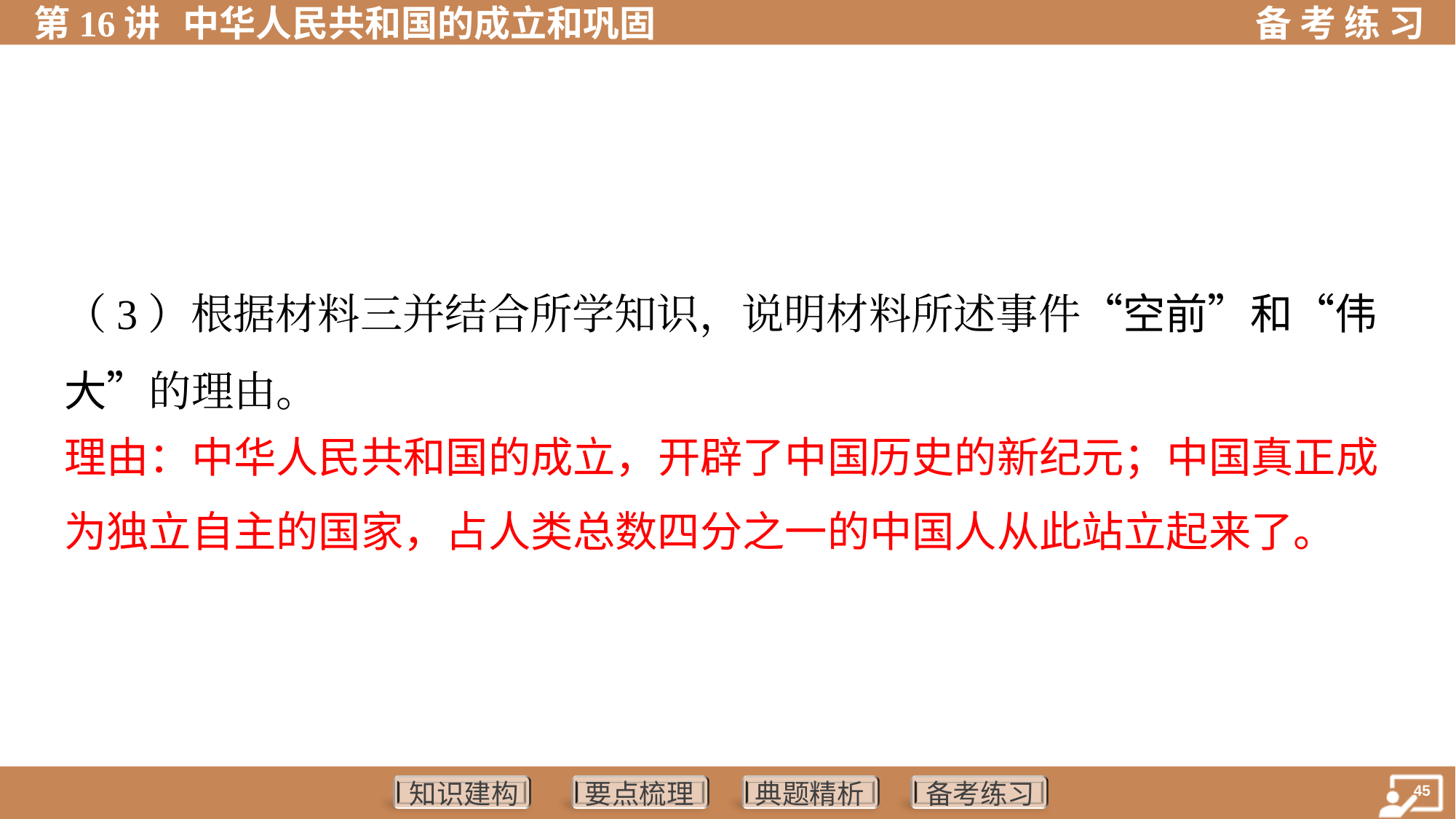

（3）根据材料三并结合所学知识，说明材料所述事件“空前”和“伟
大”的理由。
理由：中华人民共和国的成立，开辟了中国历史的新纪元；中国真正成
为独立自主的国家，占人类总数四分之一的中国人从此站立起来了。